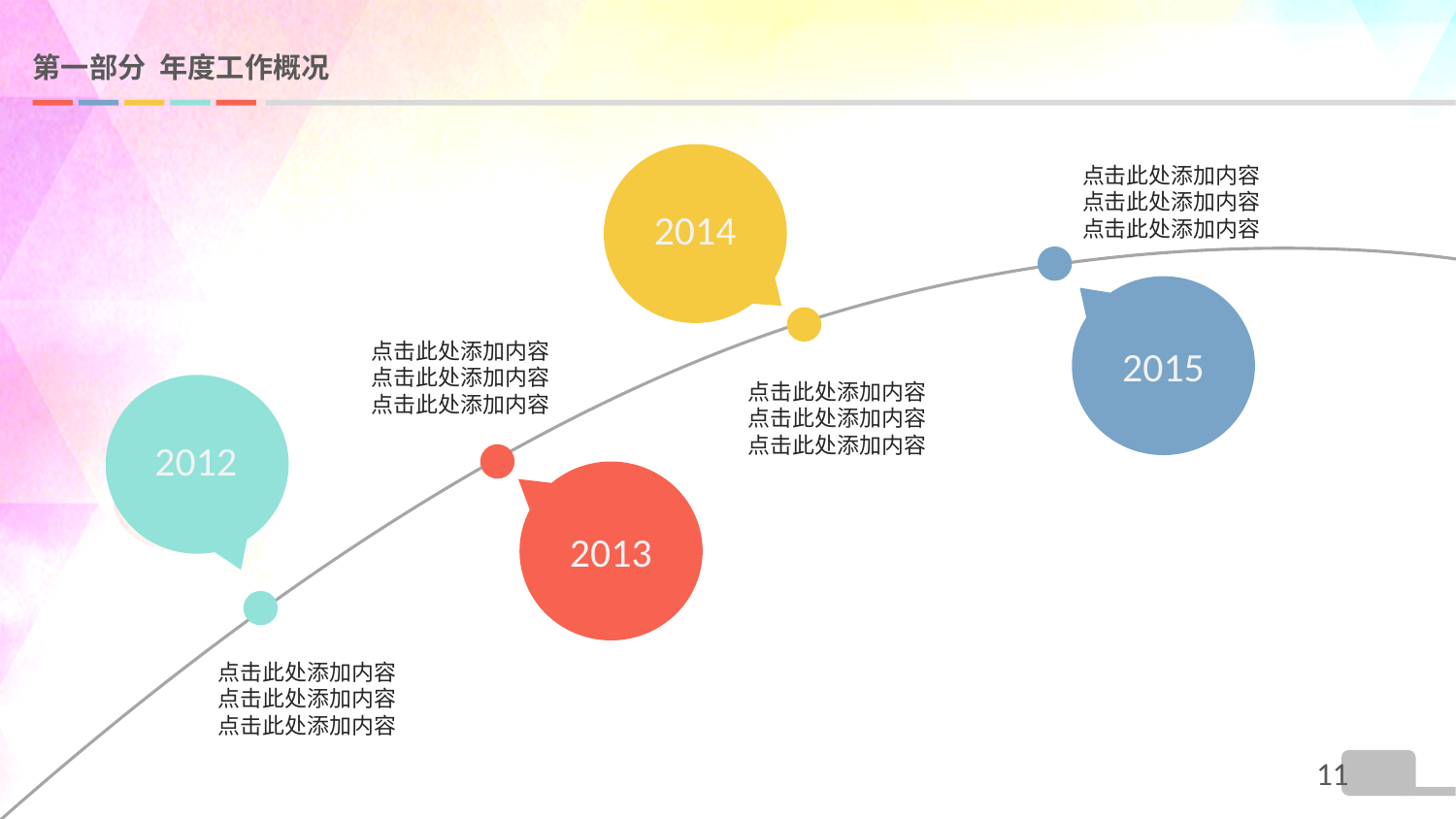

# 第一部分  年度工作概况

2014
点击此处添加内容
点击此处添加内容
点击此处添加内容

2015

点击此处添加内容
点击此处添加内容
点击此处添加内容
点击此处添加内容
点击此处添加内容
点击此处添加内容

2012

2013

点击此处添加内容
点击此处添加内容
点击此处添加内容